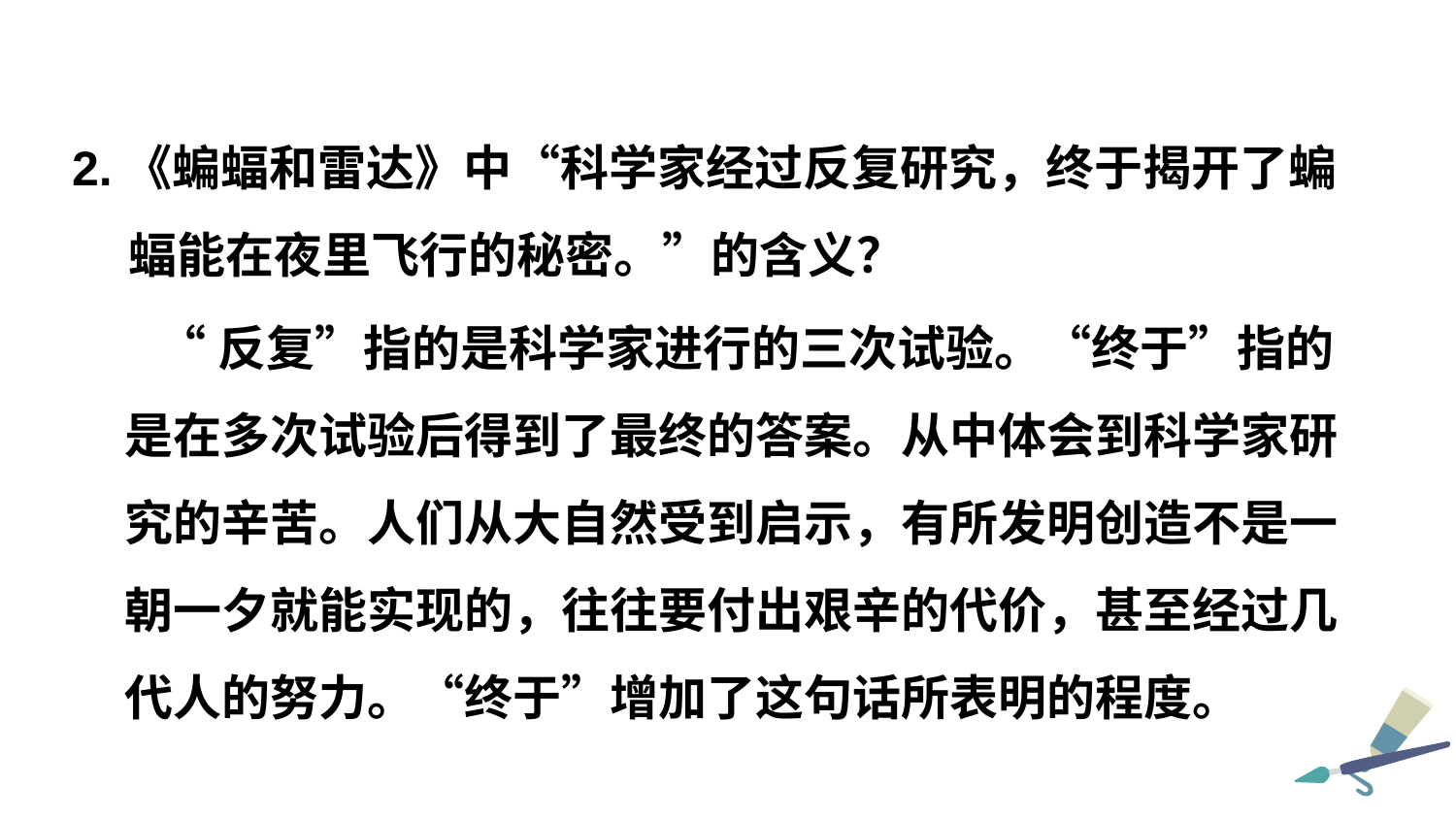

2.《蝙蝠和雷达》中“科学家经过反复研究，终于揭开了蝙蝠能在夜里飞行的秘密。”的含义？
   “反复”指的是科学家进行的三次试验。“终于”指的是在多次试验后得到了最终的答案。从中体会到科学家研究的辛苦。人们从大自然受到启示，有所发明创造不是一朝一夕就能实现的，往往要付出艰辛的代价，甚至经过几代人的努力。“终于”增加了这句话所表明的程度。